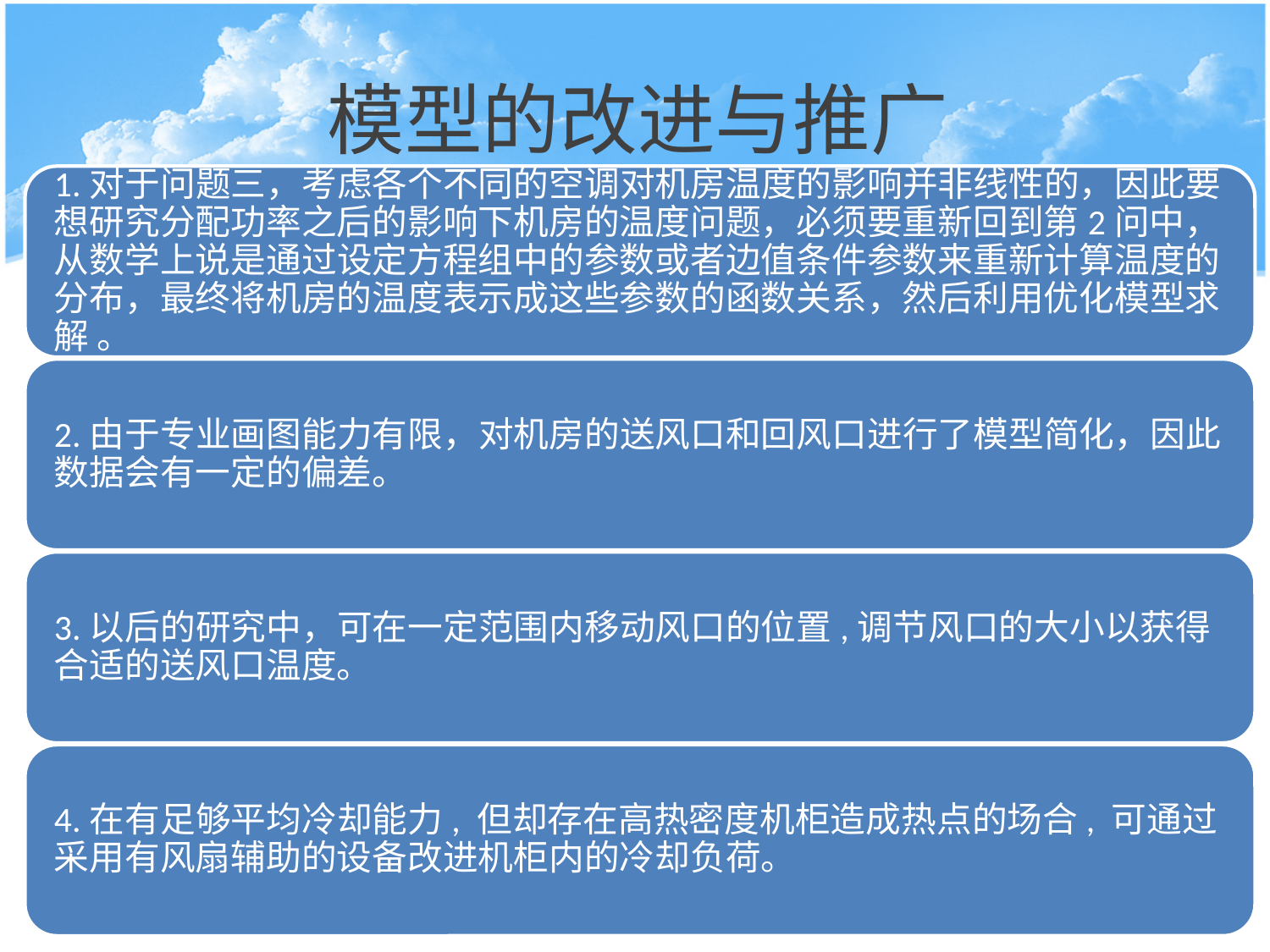

模型的改进与推广
1.对于问题三，考虑各个不同的空调对机房温度的影响并非线性的，因此要想研究分配功率之后的影响下机房的温度问题，必须要重新回到第2问中，从数学上说是通过设定方程组中的参数或者边值条件参数来重新计算温度的分布，最终将机房的温度表示成这些参数的函数关系，然后利用优化模型求解 。
2.由于专业画图能力有限，对机房的送风口和回风口进行了模型简化，因此数据会有一定的偏差。
3.以后的研究中，可在一定范围内移动风口的位置,调节风口的大小以获得合适的送风口温度。
4.在有足够平均冷却能力, 但却存在高热密度机柜造成热点的场合, 可通过采用有风扇辅助的设备改进机柜内的冷却负荷。